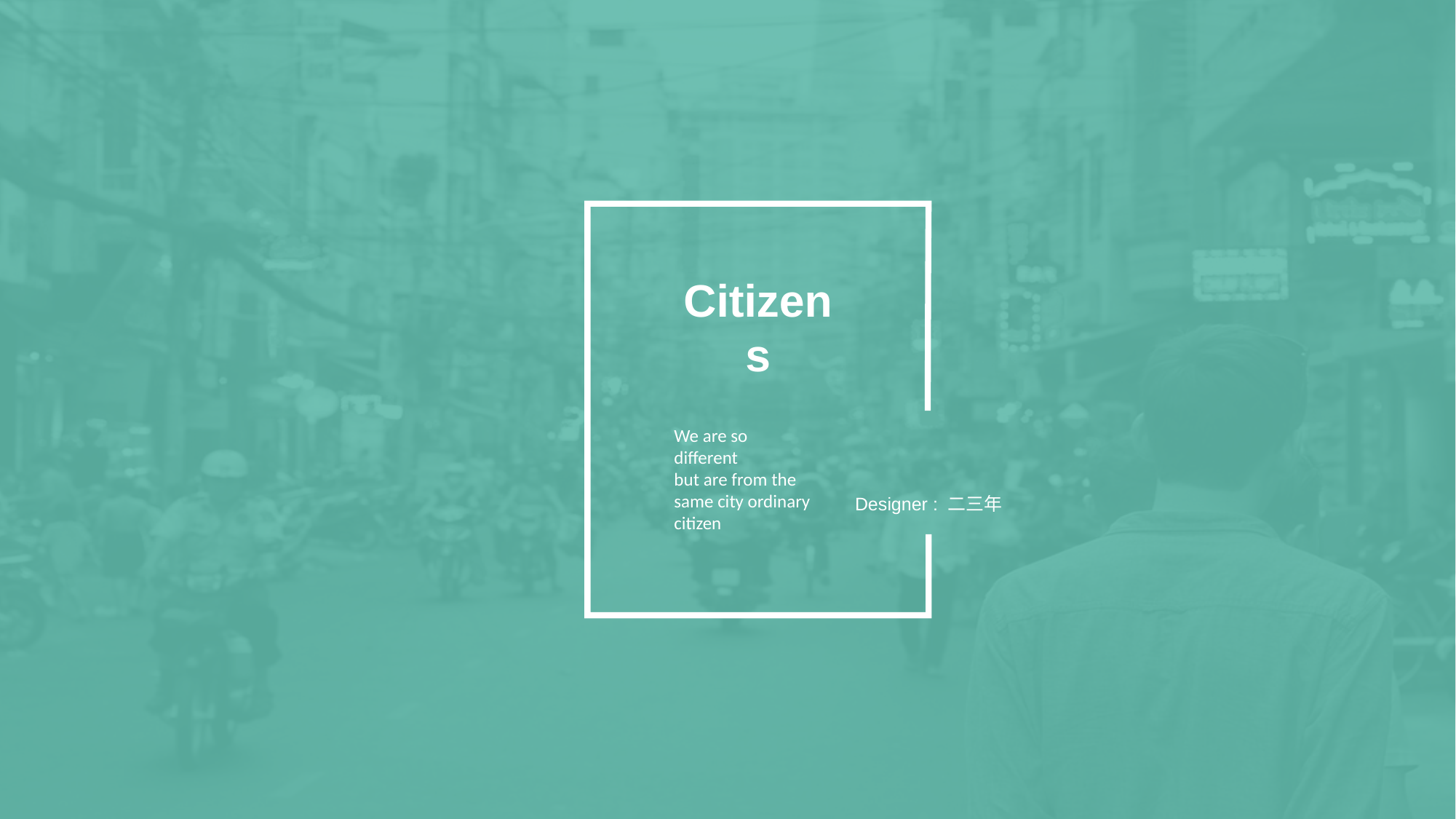

Citizens
We are so different
but are from the same city ordinary citizen
Designer : 二三年